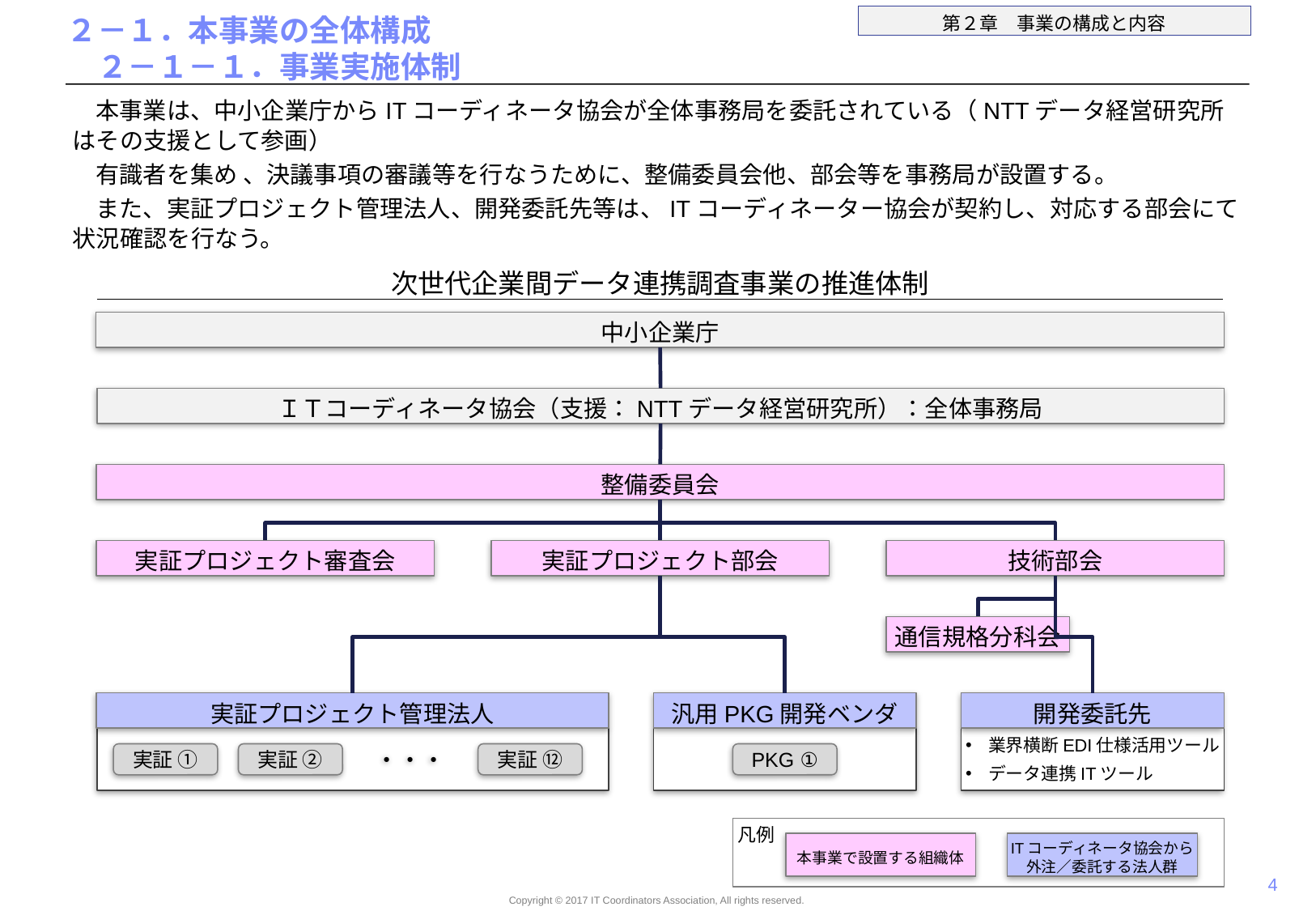

# ２－１．本事業の全体構成 　２－１－１．事業実施体制
本事業は、中小企業庁からITコーディネータ協会が全体事務局を委託されている（NTTデータ経営研究所はその支援として参画）
有識者を集め 、決議事項の審議等を行なうために、整備委員会他、部会等を事務局が設置する。
また、実証プロジェクト管理法人、開発委託先等は、ITコーディネーター協会が契約し、対応する部会にて状況確認を行なう。

次世代企業間データ連携調査事業の推進体制
中小企業庁
ＩＴコーディネータ協会（支援：NTTデータ経営研究所）：全体事務局
整備委員会
実証プロジェクト審査会
実証プロジェクト部会
技術部会
通信規格分科会
実証プロジェクト管理法人
汎用PKG開発ベンダ
開発委託先

業界横断EDI仕様活用ツール
データ連携ITツール
実証 ①
実証 ②
・・・
実証 ⑫
PKG ①
凡例
本事業で設置する組織体
ITコーディネータ協会から
外注／委託する法人群
4